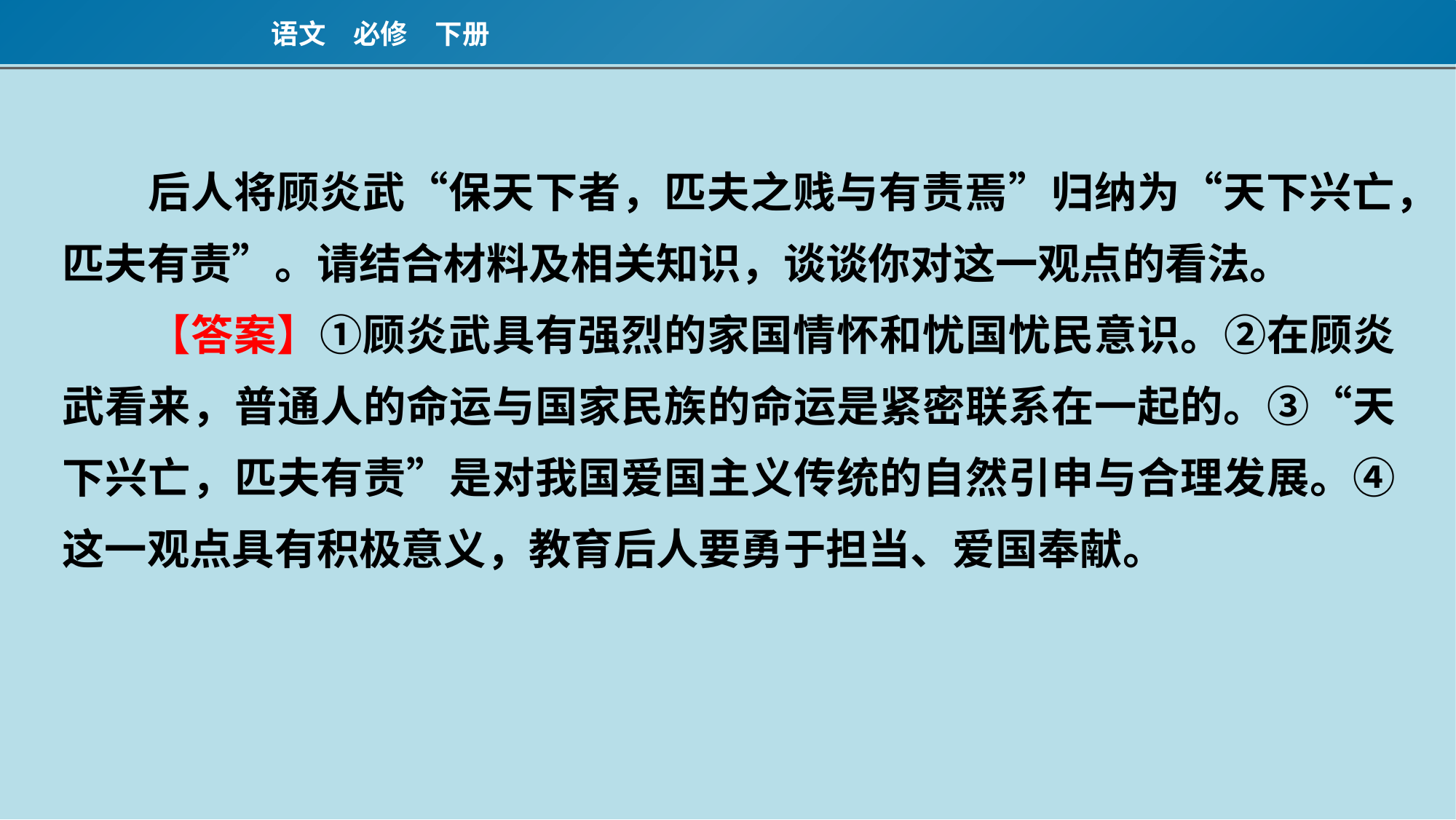

后人将顾炎武“保天下者，匹夫之贱与有责焉”归纳为“天下兴亡，匹夫有责”。请结合材料及相关知识，谈谈你对这一观点的看法。
【答案】①顾炎武具有强烈的家国情怀和忧国忧民意识。②在顾炎武看来，普通人的命运与国家民族的命运是紧密联系在一起的。③“天下兴亡，匹夫有责”是对我国爱国主义传统的自然引申与合理发展。④这一观点具有积极意义，教育后人要勇于担当、爱国奉献。